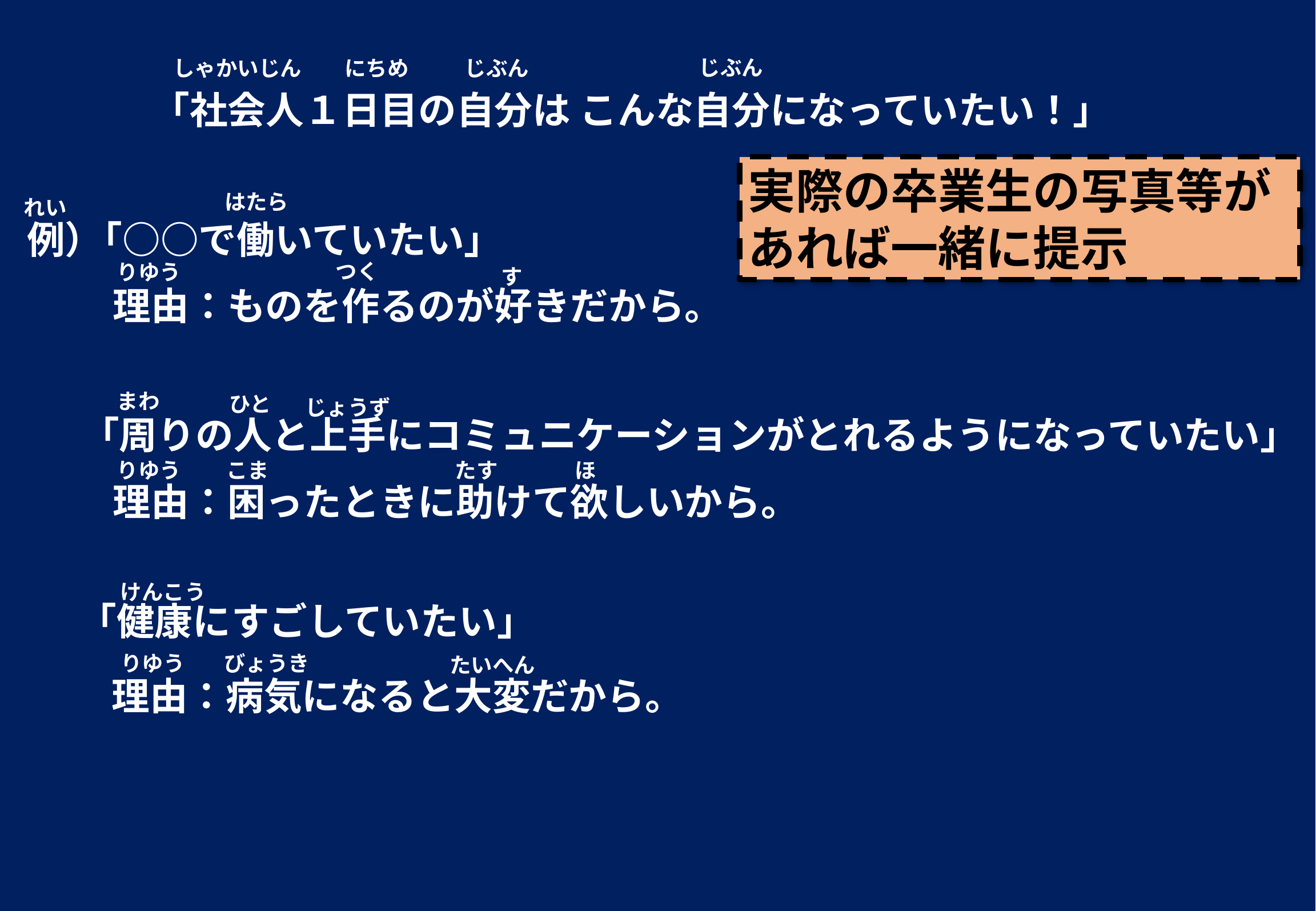

じぶん
じぶん
しゃかいじん　　にちめ
「社会人１日目の自分は こんな自分になっていたい！」
実際の卒業生の写真等が
あれば一緒に提示
はたら
「○○で働いていたい」
つく
りゆう
す
　理由：ものを作るのが好きだから。
れい
例）
まわ
ひと
じょうず
たす
ほ
りゆう
こま
　理由：困ったときに助けて欲しいから。
「周りの人と上手にコミュニケーションがとれるようになっていたい」
けんこう
りゆう
びょうき
たいへん
　理由：病気になると大変だから。
「健康にすごしていたい」